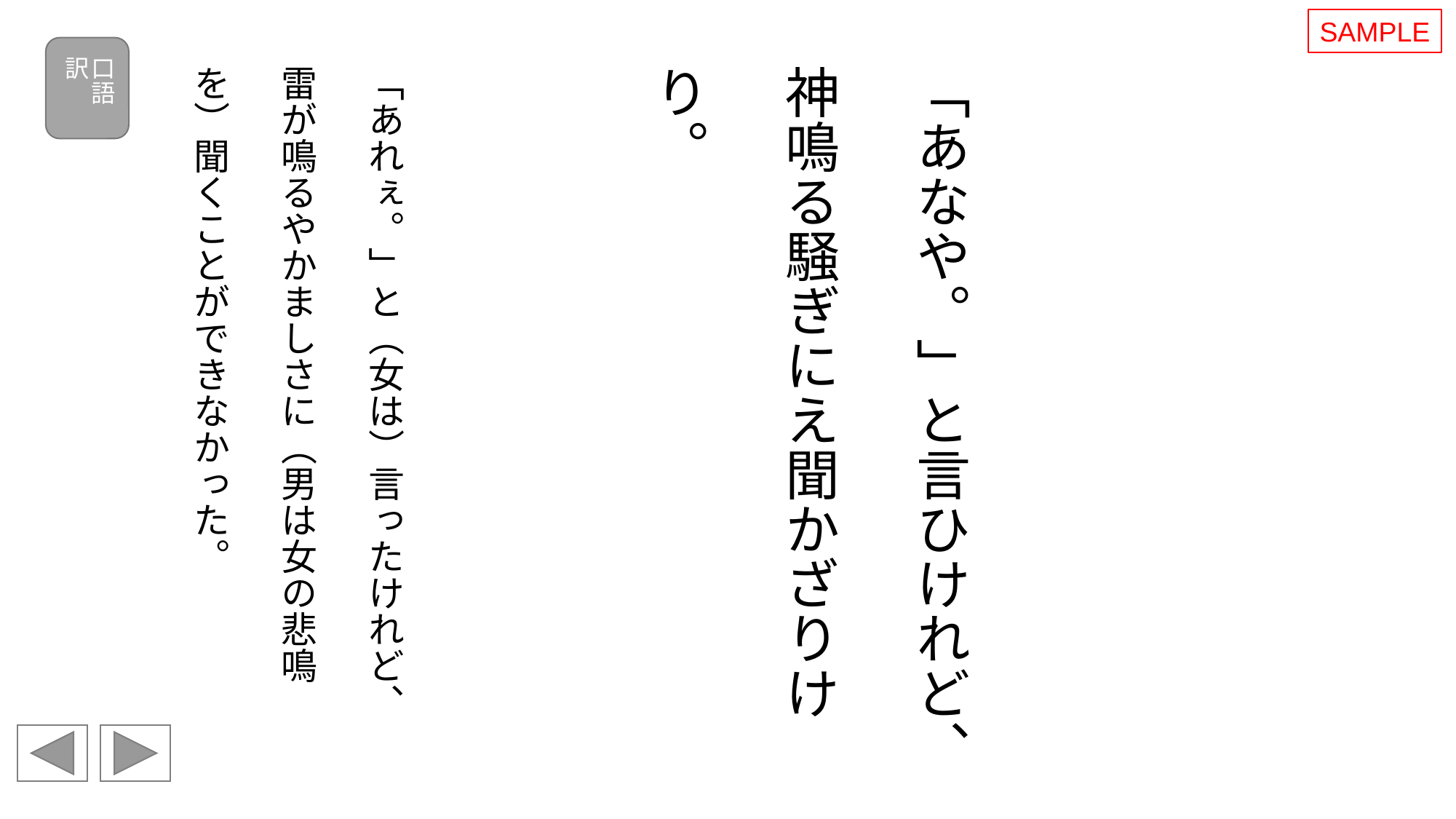

SAMPLE
口語訳
「あれぇ。」と（女は）言ったけれど、雷が鳴るやかましさに（男は女の悲鳴を）聞くことができなかった。
「あなや。」と言ひけれど、神鳴る騒ぎにえ聞かざりけり。